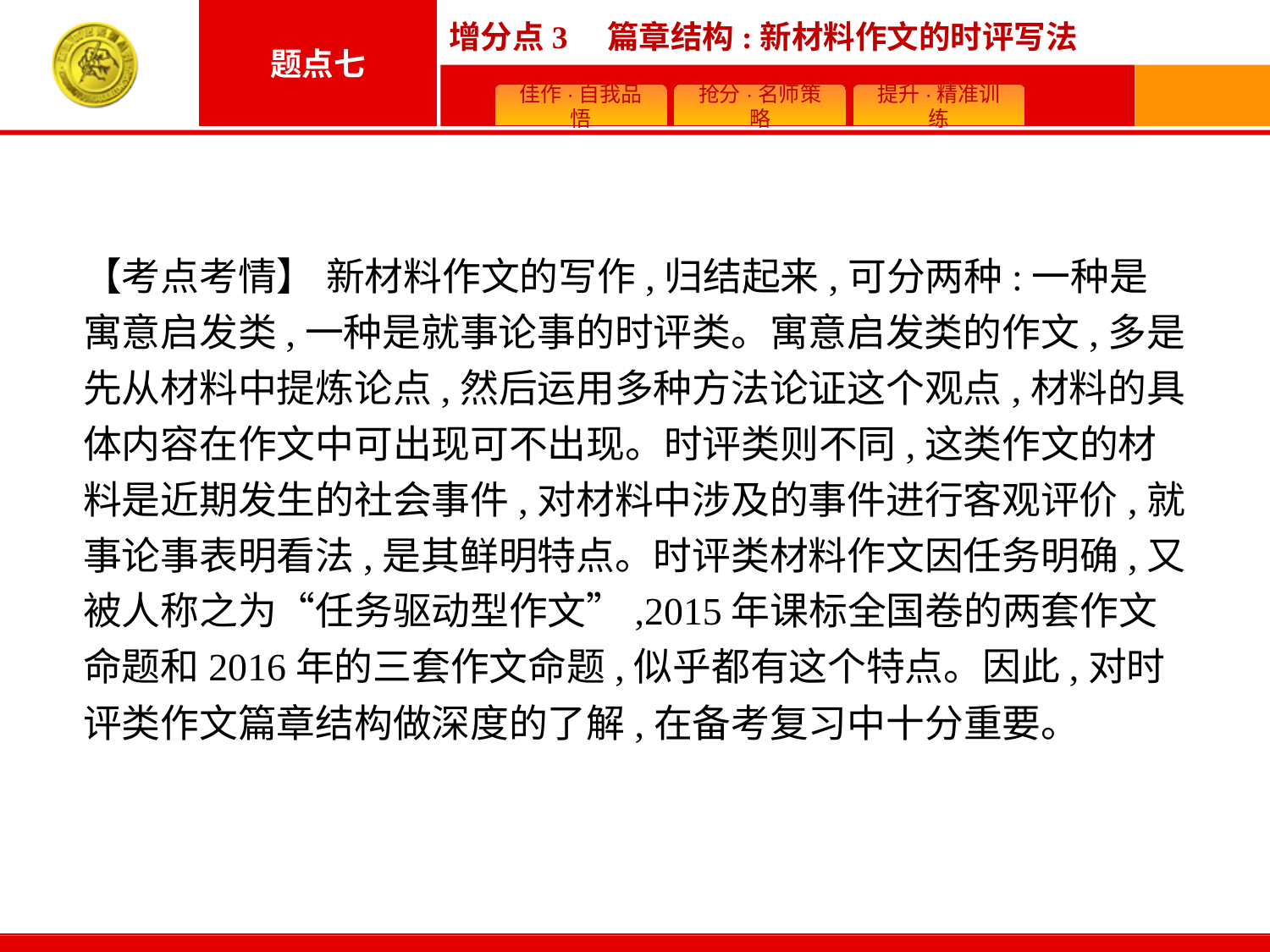

【考点考情】 新材料作文的写作,归结起来,可分两种:一种是寓意启发类,一种是就事论事的时评类。寓意启发类的作文,多是先从材料中提炼论点,然后运用多种方法论证这个观点,材料的具体内容在作文中可出现可不出现。时评类则不同,这类作文的材料是近期发生的社会事件,对材料中涉及的事件进行客观评价,就事论事表明看法,是其鲜明特点。时评类材料作文因任务明确,又被人称之为“任务驱动型作文”,2015年课标全国卷的两套作文命题和2016年的三套作文命题,似乎都有这个特点。因此,对时评类作文篇章结构做深度的了解,在备考复习中十分重要。